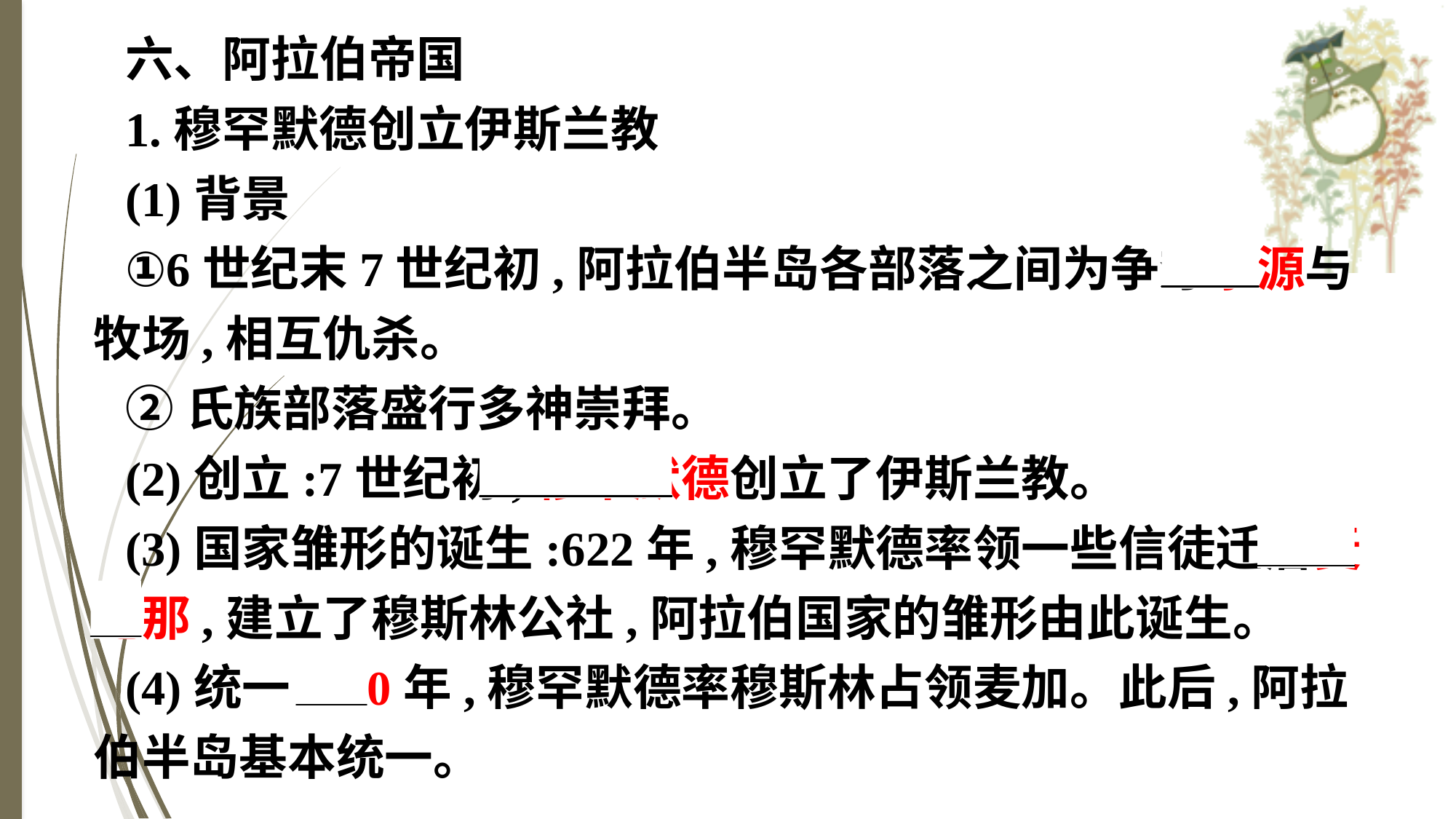

六、阿拉伯帝国
1.穆罕默德创立伊斯兰教
(1)背景
①6世纪末7世纪初,阿拉伯半岛各部落之间为争夺水源与牧场,相互仇杀。
②氏族部落盛行多神崇拜。
(2)创立:7世纪初,穆罕默德创立了伊斯兰教。
(3)国家雏形的诞生:622年,穆罕默德率领一些信徒迁居麦地那,建立了穆斯林公社,阿拉伯国家的雏形由此诞生。
(4)统一:630年,穆罕默德率穆斯林占领麦加。此后,阿拉伯半岛基本统一。